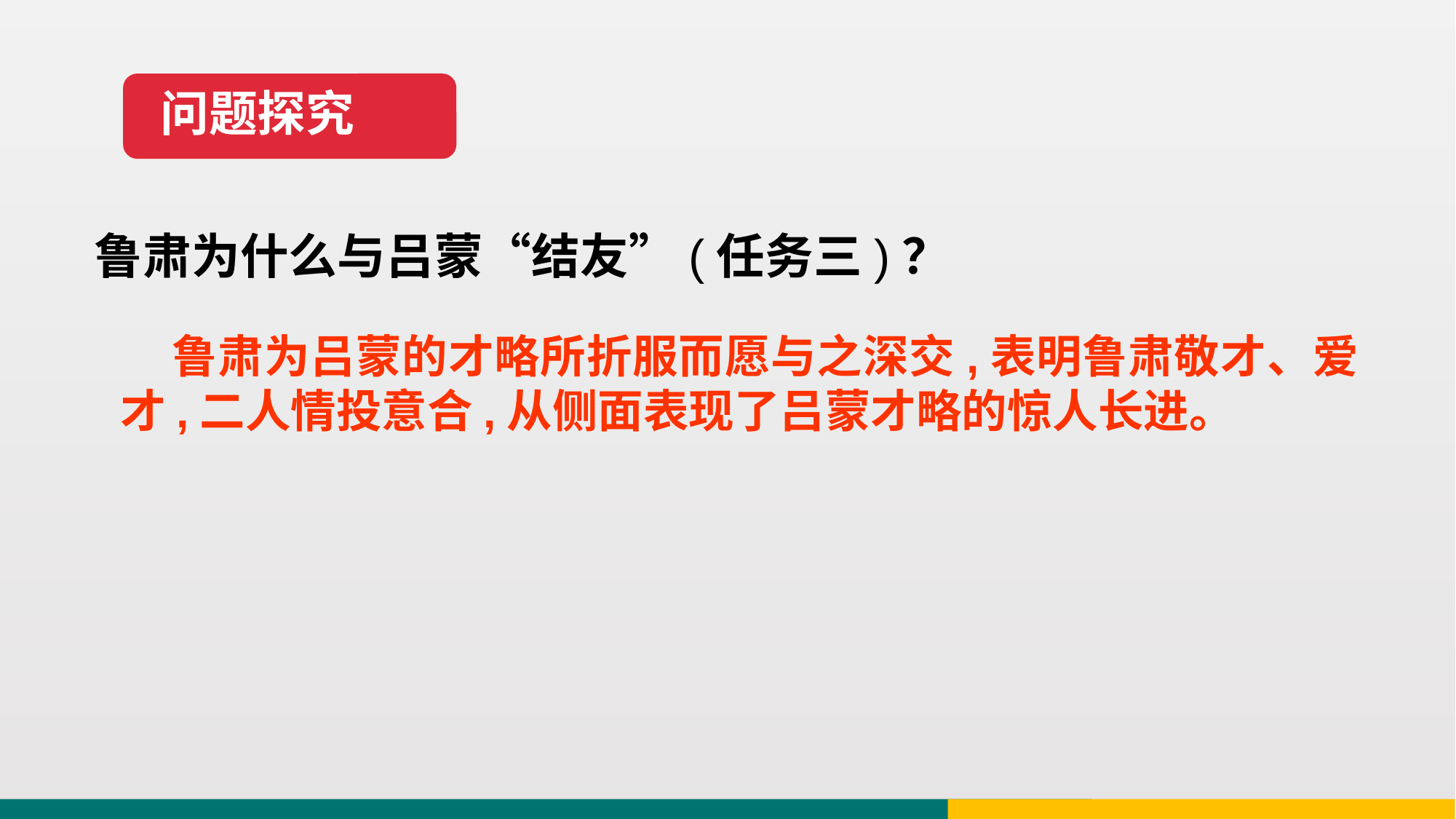

问题探究
 鲁肃为什么与吕蒙“结友”(任务三)？
    鲁肃为吕蒙的才略所折服而愿与之深交,表明鲁肃敬才、爱才,二人情投意合,从侧面表现了吕蒙才略的惊人长进。